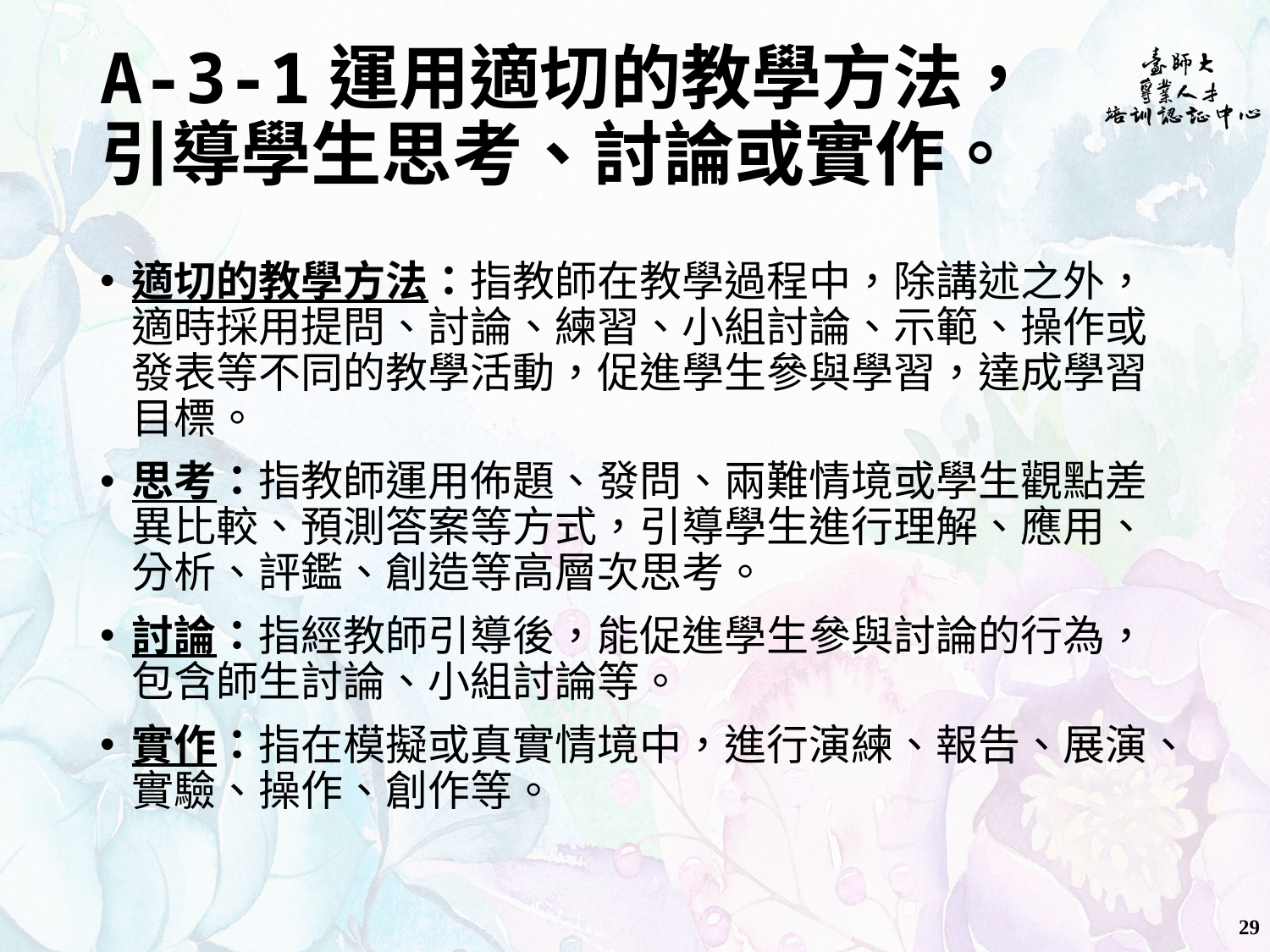

# A-3-1運用適切的教學方法， 引導學生思考、討論或實作。
適切的教學方法：指教師在教學過程中，除講述之外，適時採用提問、討論、練習、小組討論、示範、操作或發表等不同的教學活動，促進學生參與學習，達成學習目標。
思考：指教師運用佈題、發問、兩難情境或學生觀點差異比較、預測答案等方式，引導學生進行理解、應用、分析、評鑑、創造等高層次思考。
討論：指經教師引導後，能促進學生參與討論的行為，包含師生討論、小組討論等。
實作：指在模擬或真實情境中，進行演練、報告、展演、實驗、操作、創作等。
29